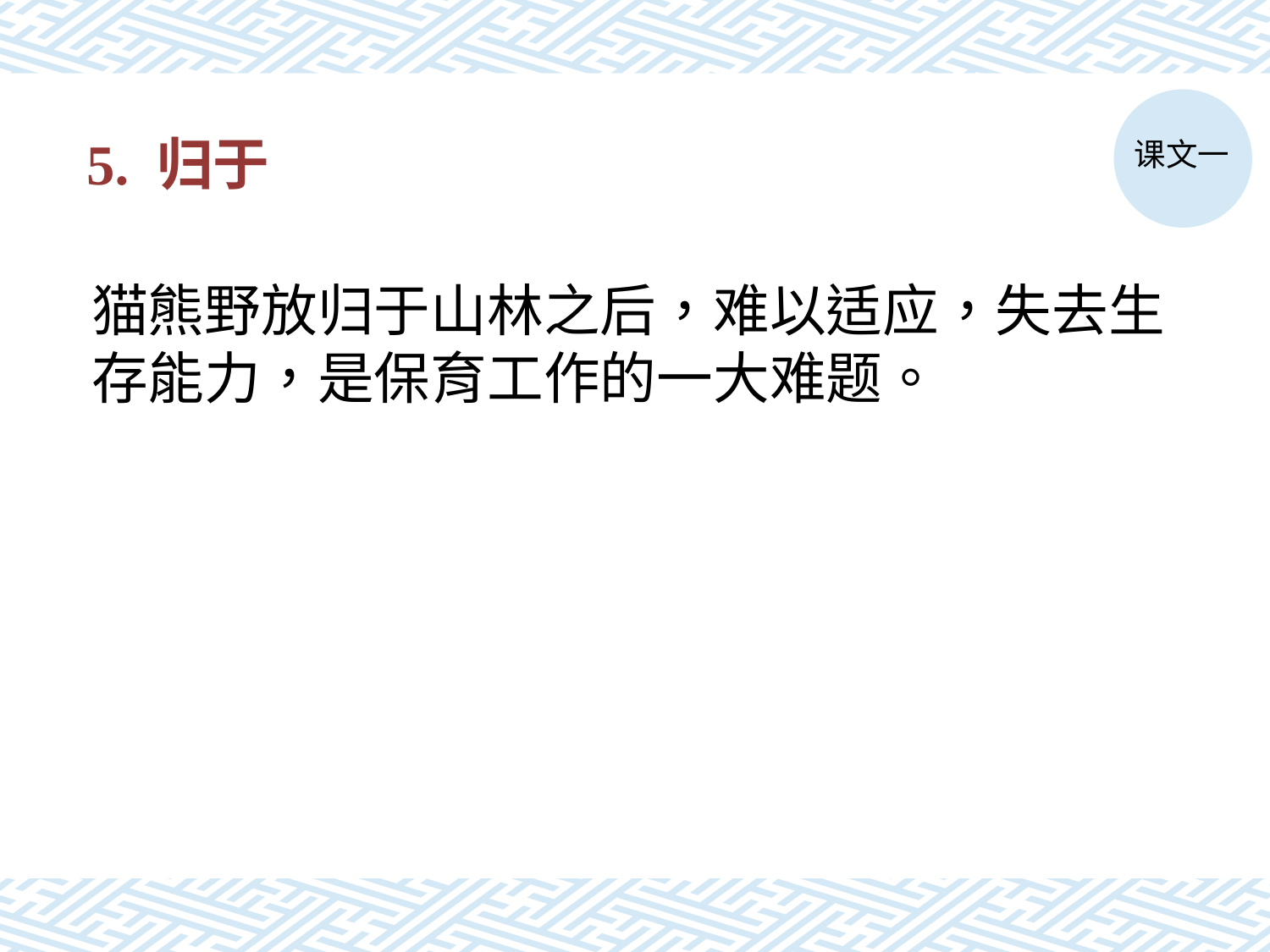

课文一
# 5. 归于
猫熊野放归于山林之后，难以适应，失去生存能力，是保育工作的一大难题。